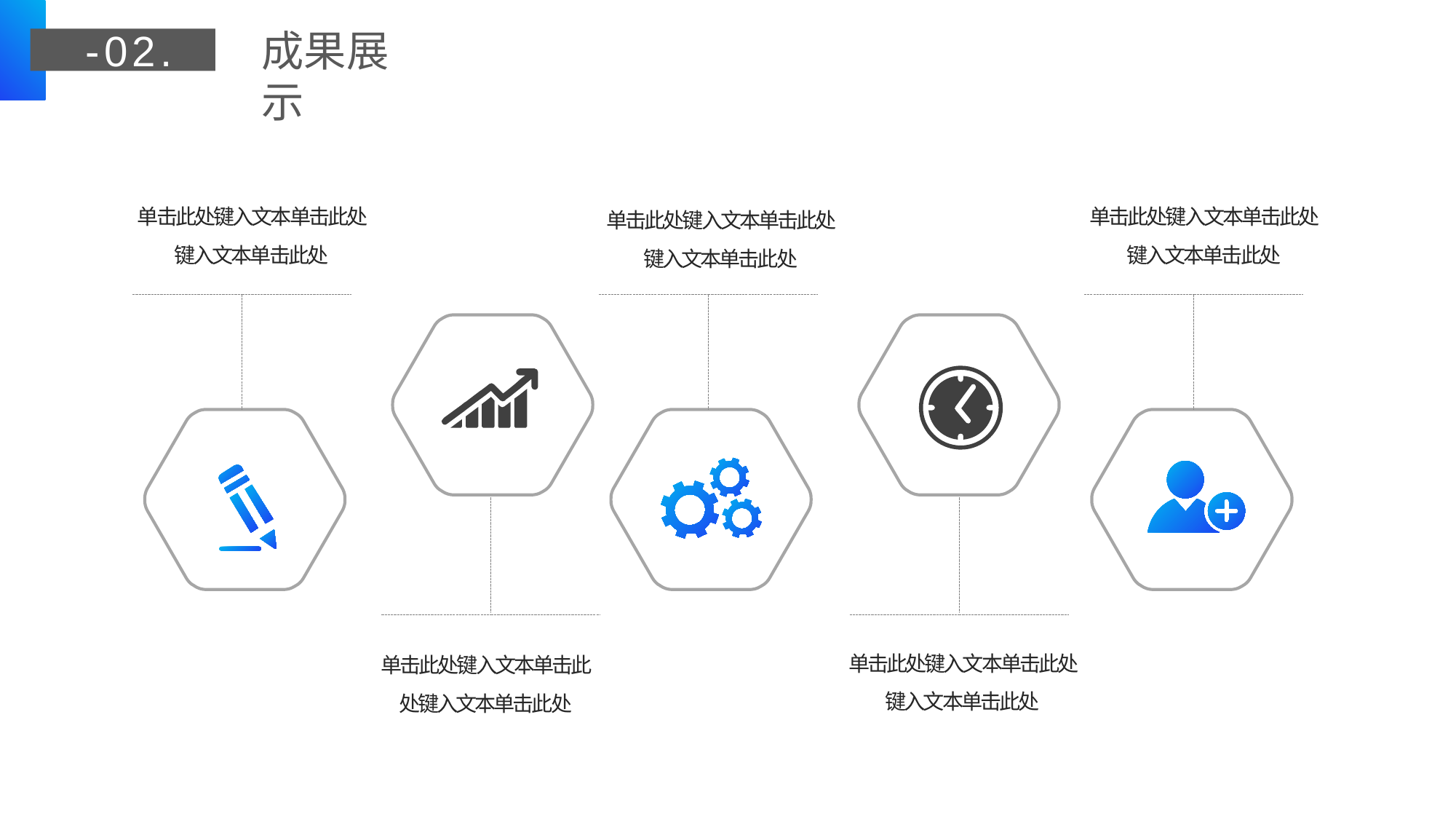

-02.
成果展示

单击此处键入文本单击此处键入文本单击此处

单击此处键入文本单击此处键入文本单击此处

单击此处键入文本单击此处键入文本单击此处

单击此处键入文本单击此处键入文本单击此处

单击此处键入文本单击此处键入文本单击此处